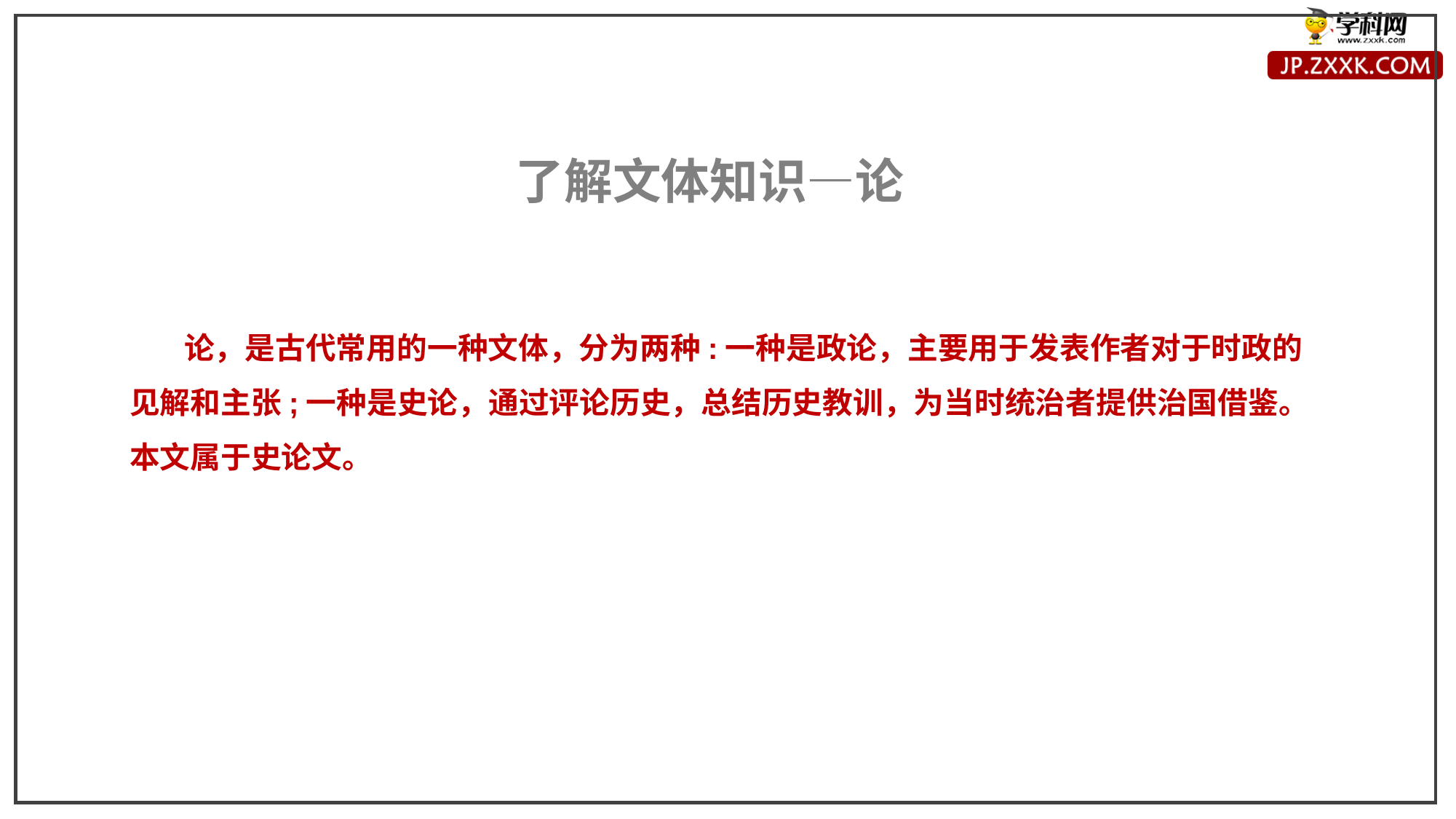

了解文体知识—论
论，是古代常用的一种文体，分为两种:一种是政论，主要用于发表作者对于时政的见解和主张;一种是史论，通过评论历史，总结历史教训，为当时统治者提供治国借鉴。本文属于史论文。